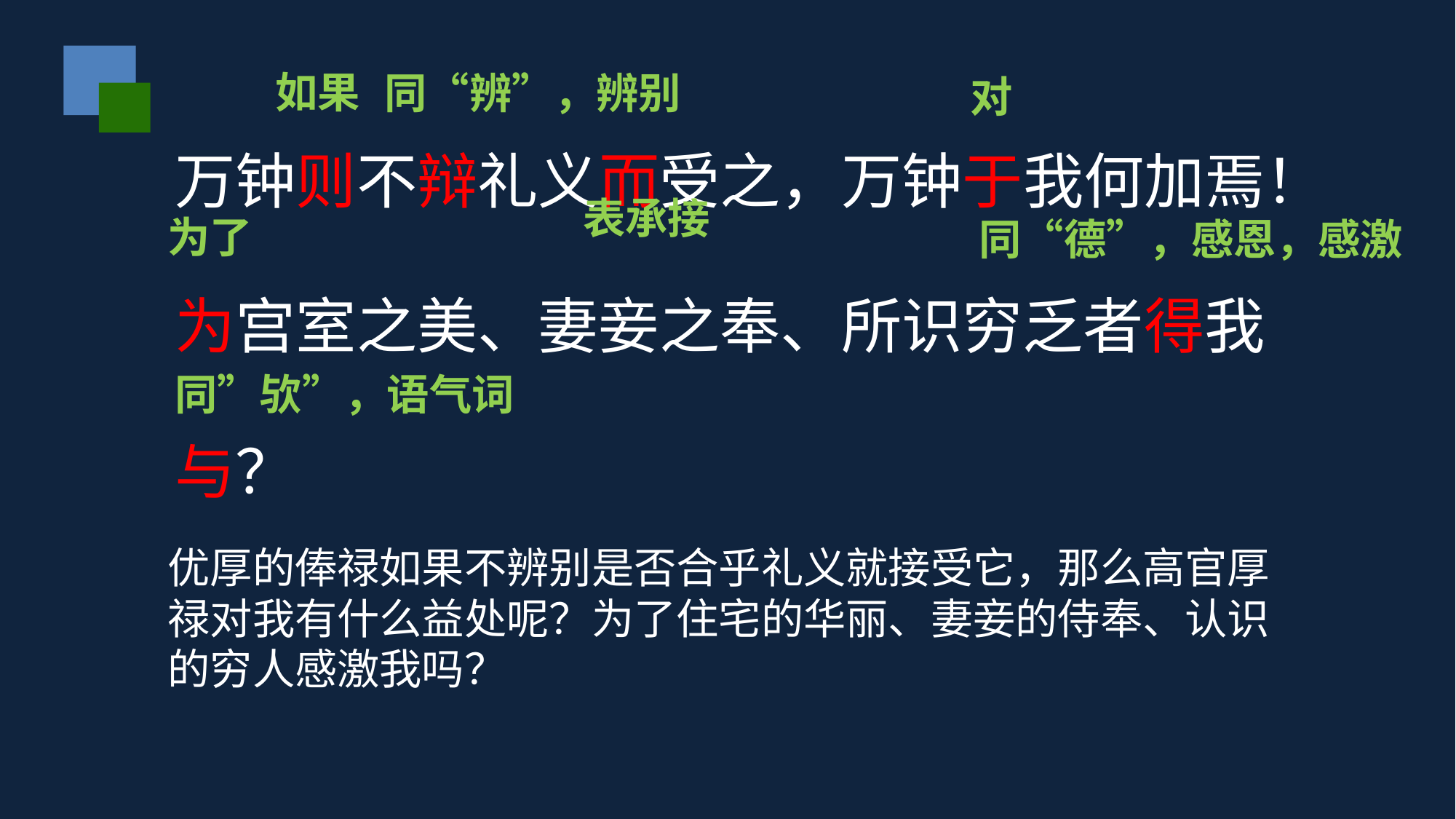

如果
同“辨”，辨别
万钟则不辩礼义而受之，万钟于我何加焉！为宫室之美、妻妾之奉、所识穷乏者得我与？
对
表承接
为了
同“德”，感恩，感激
同”欤”，语气词
优厚的俸禄如果不辨别是否合乎礼义就接受它，那么高官厚禄对我有什么益处呢？为了住宅的华丽、妻妾的侍奉、认识的穷人感激我吗？